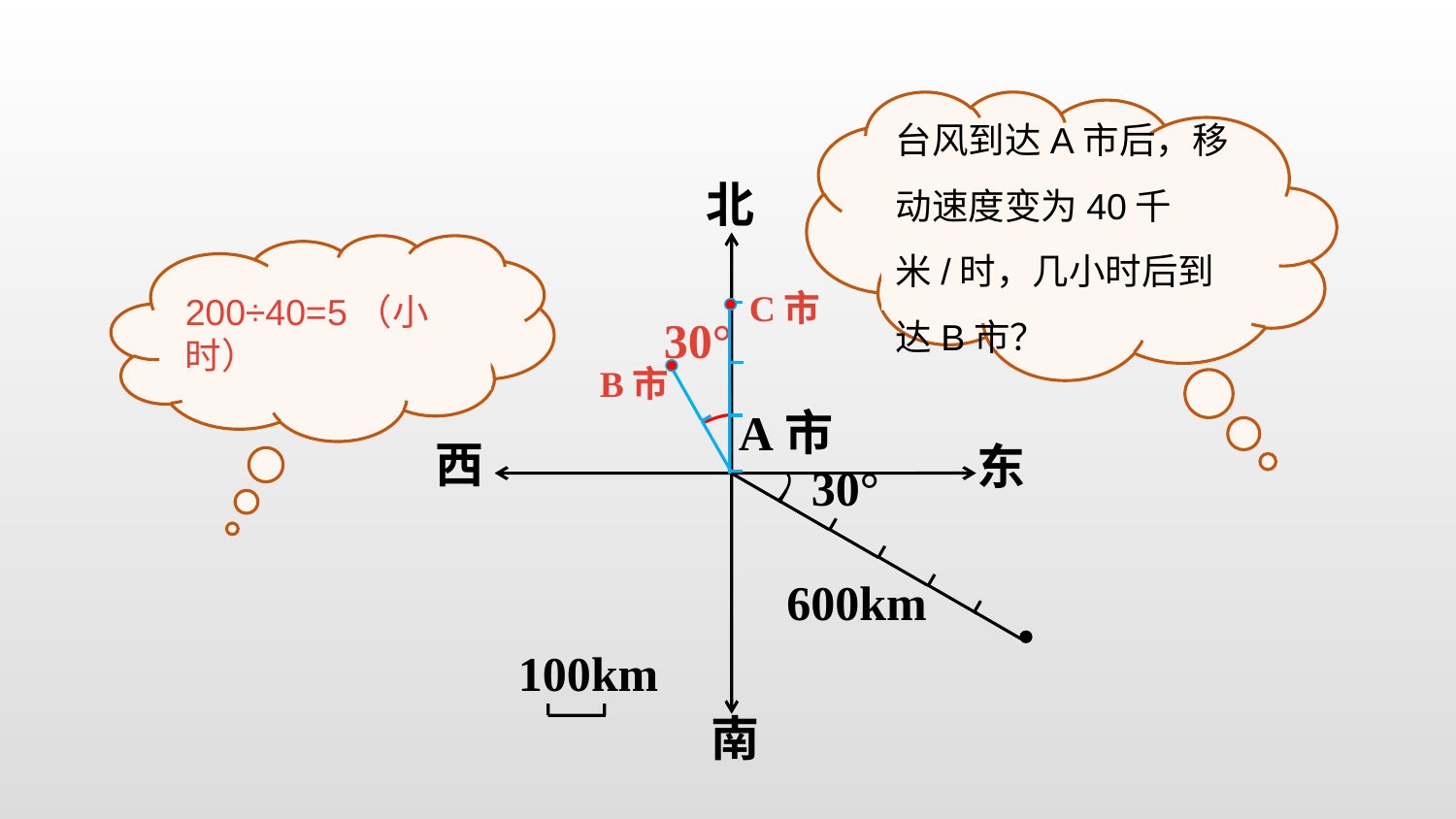

台风到达A市后，移动速度变为40千米/时，几小时后到达B市？
北

西
东
南

200÷40=5（小时）
C市

30°

B市

A市
30°

600km

100km